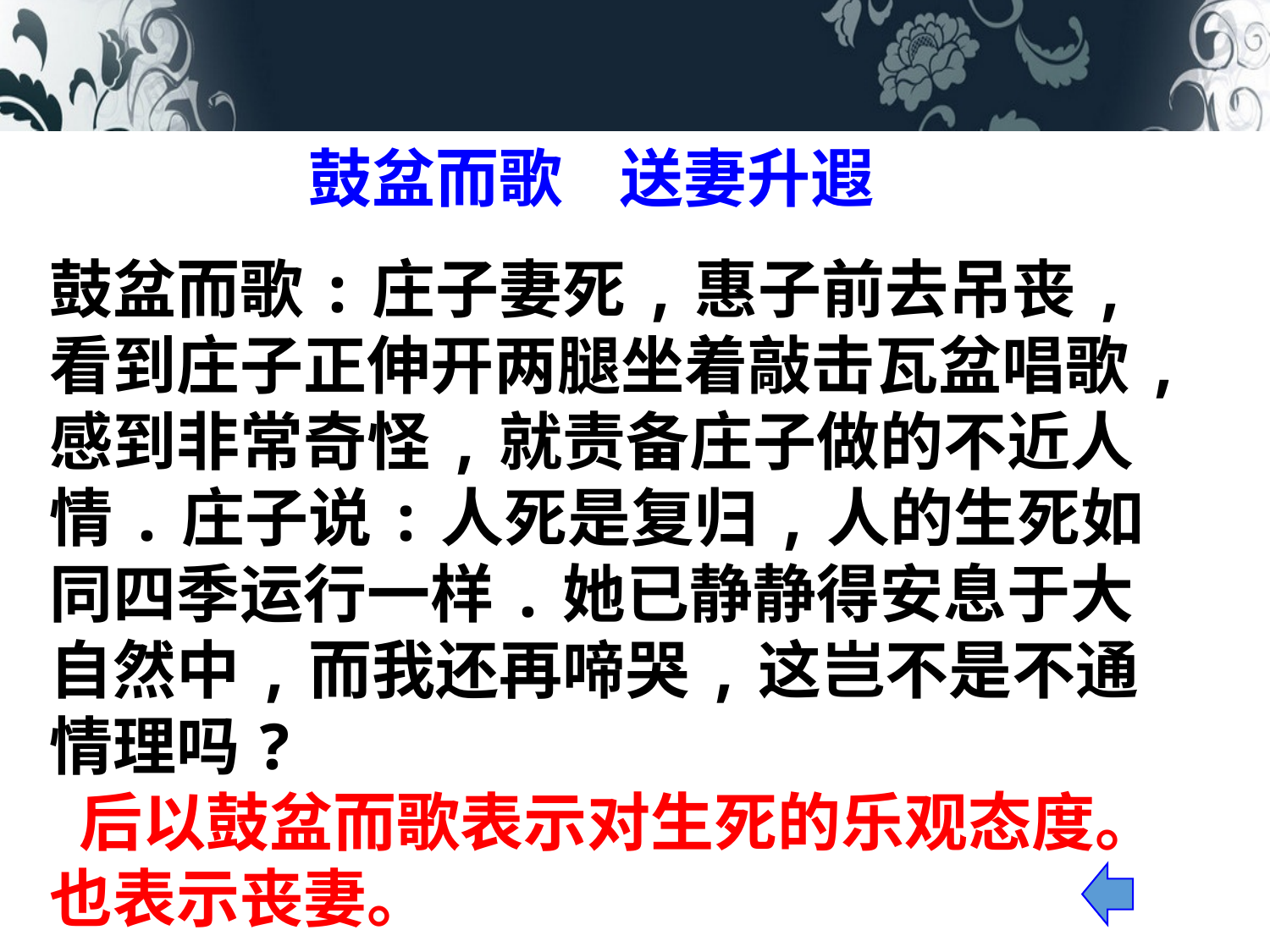

鼓盆而歌    送妻升遐
鼓盆而歌:庄子妻死,惠子前去吊丧,看到庄子正伸开两腿坐着敲击瓦盆唱歌,感到非常奇怪,就责备庄子做的不近人情.庄子说:人死是复归,人的生死如同四季运行一样.她已静静得安息于大自然中,而我还再啼哭,这岂不是不通情理吗?
 后以鼓盆而歌表示对生死的乐观态度。也表示丧妻。